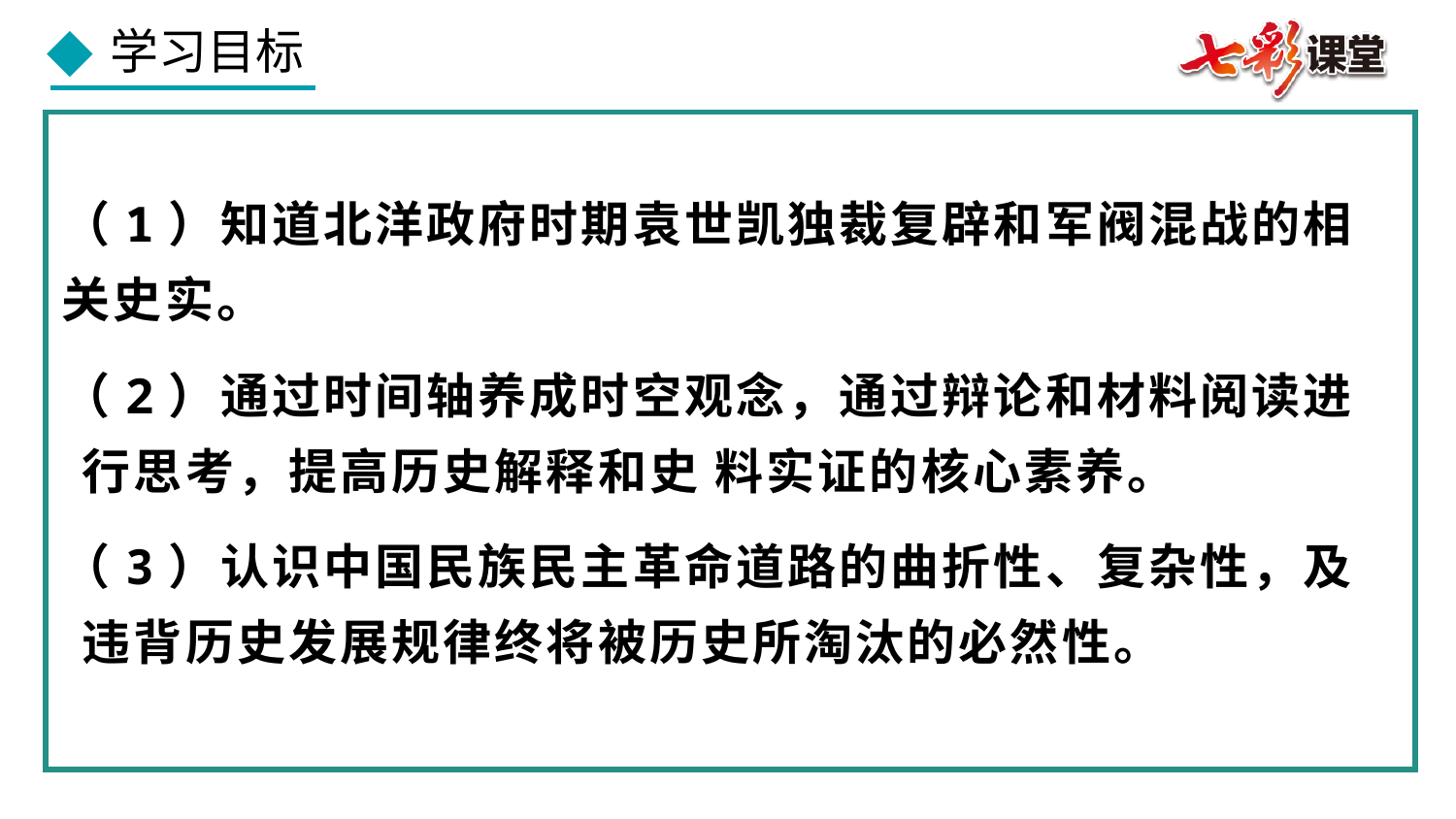

（1）知道北洋政府时期袁世凯独裁复辟和军阀混战的相关史实。
（2）通过时间轴养成时空观念，通过辩论和材料阅读进行思考，提高历史解释和史 料实证的核心素养。
（3）认识中国民族民主革命道路的曲折性、复杂性，及违背历史发展规律终将被历史所淘汰的必然性。